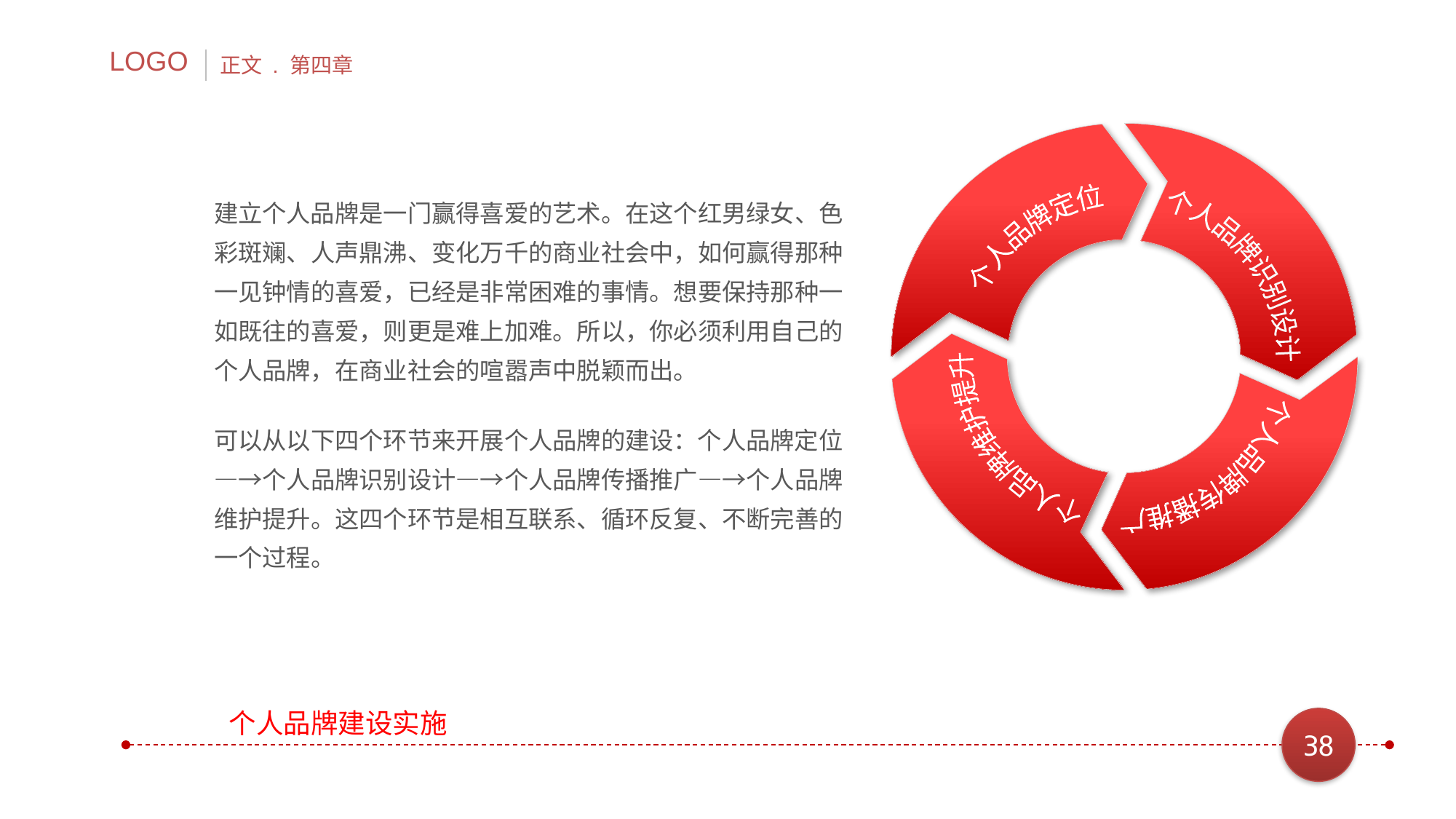

个人品牌识别设计

个人品牌定位
建立个人品牌是一门赢得喜爱的艺术。在这个红男绿女、色彩斑斓、人声鼎沸、变化万千的商业社会中，如何赢得那种一见钟情的喜爱，已经是非常困难的事情。想要保持那种一如既往的喜爱，则更是难上加难。所以，你必须利用自己的个人品牌，在商业社会的喧嚣声中脱颖而出。
个人品牌维护提升

个人品牌传播推广

可以从以下四个环节来开展个人品牌的建设：个人品牌定位—→个人品牌识别设计—→个人品牌传播推广—→个人品牌维护提升。这四个环节是相互联系、循环反复、不断完善的一个过程。